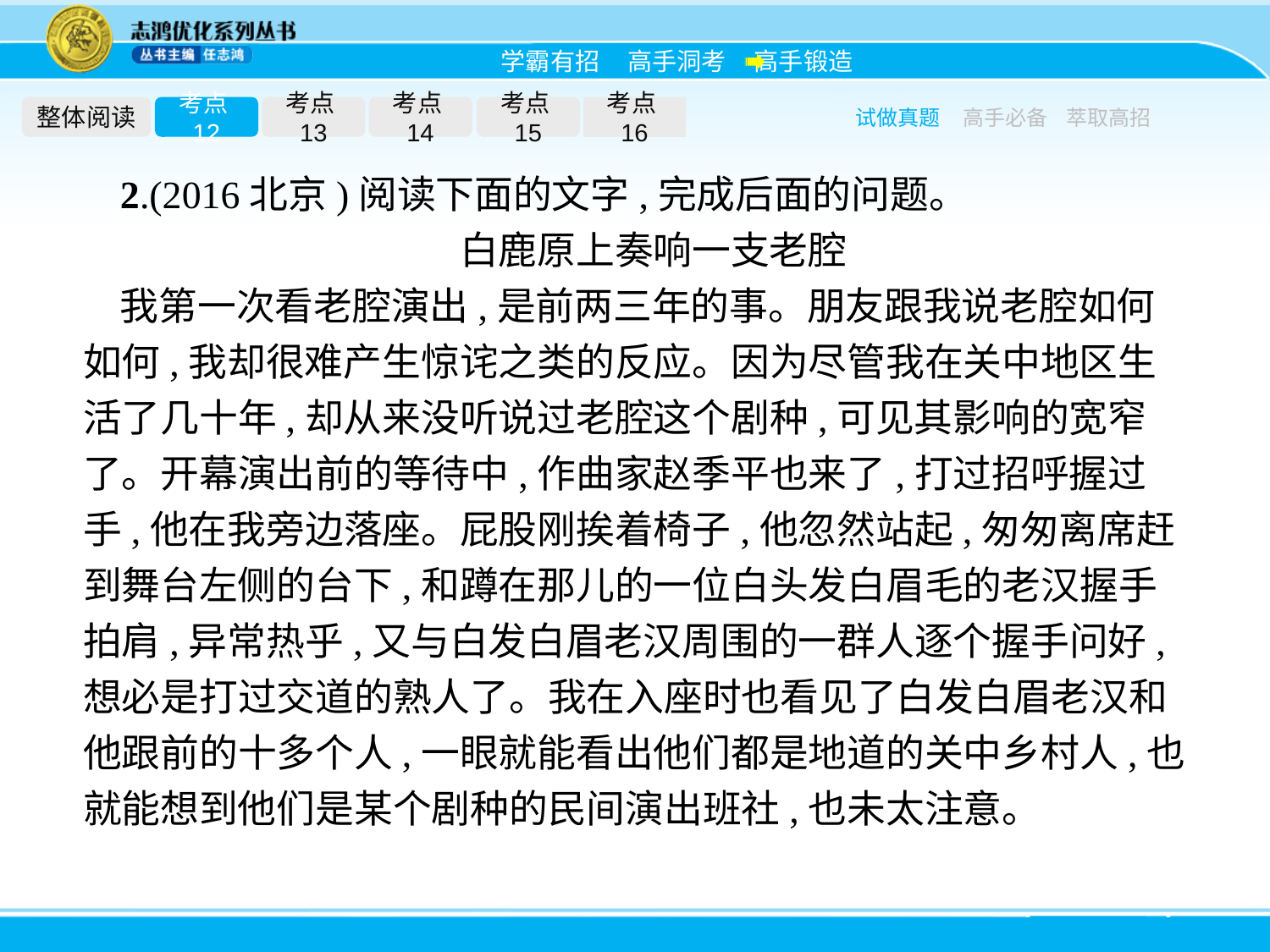

整体阅读
考点12
考点13
考点14
考点15
考点16
试做真题
高手必备
萃取高招
2.(2016北京)阅读下面的文字,完成后面的问题。
白鹿原上奏响一支老腔
我第一次看老腔演出,是前两三年的事。朋友跟我说老腔如何如何,我却很难产生惊诧之类的反应。因为尽管我在关中地区生活了几十年,却从来没听说过老腔这个剧种,可见其影响的宽窄了。开幕演出前的等待中,作曲家赵季平也来了,打过招呼握过手,他在我旁边落座。屁股刚挨着椅子,他忽然站起,匆匆离席赶到舞台左侧的台下,和蹲在那儿的一位白头发白眉毛的老汉握手拍肩,异常热乎,又与白发白眉老汉周围的一群人逐个握手问好,想必是打过交道的熟人了。我在入座时也看见了白发白眉老汉和他跟前的十多个人,一眼就能看出他们都是地道的关中乡村人,也就能想到他们是某个剧种的民间演出班社,也未太注意。